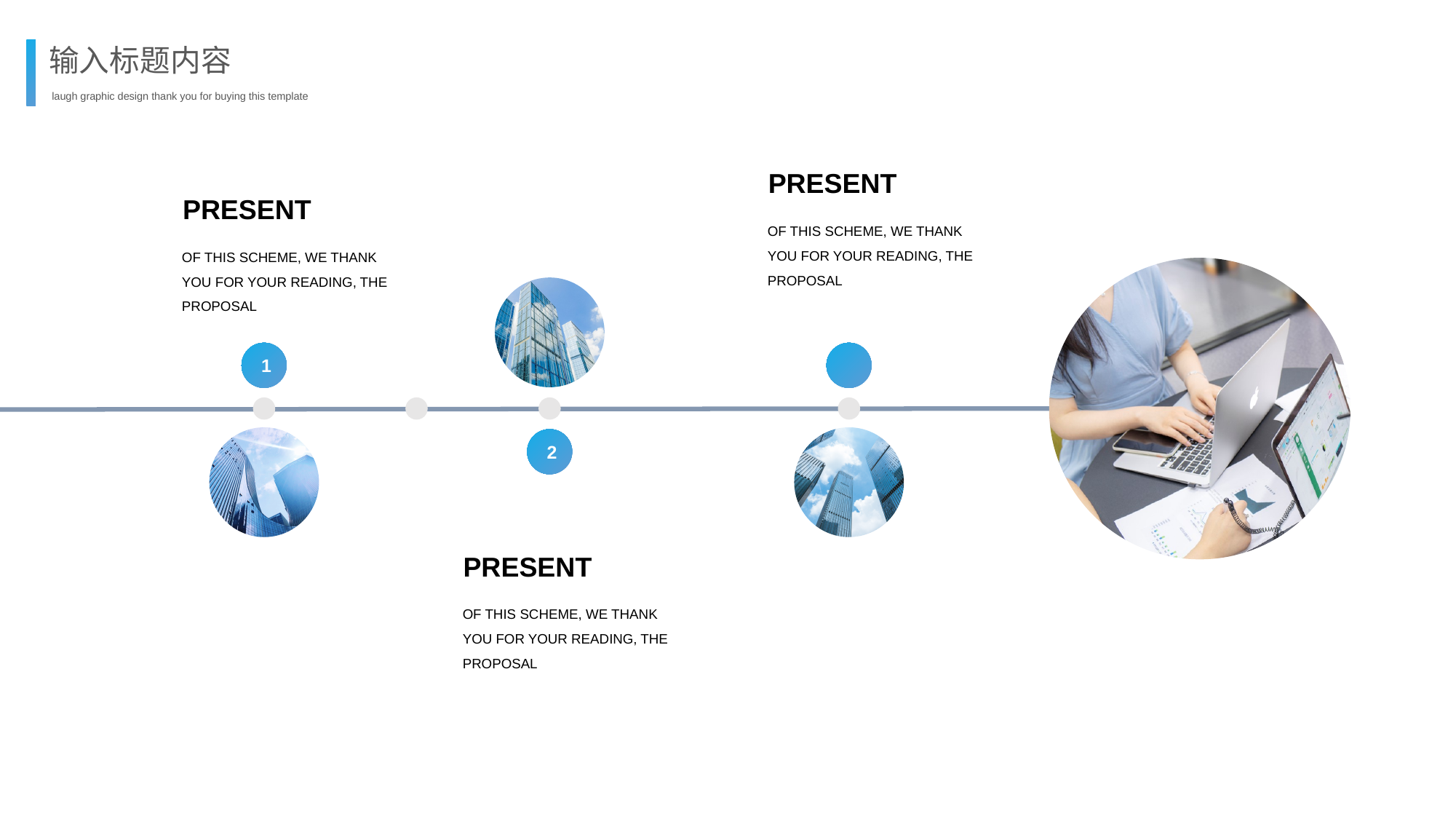

输入标题内容

laugh graphic design thank you for buying this template
PRESENT
OF THIS SCHEME, WE THANK YOU FOR YOUR READING, THE PROPOSAL
PRESENT
OF THIS SCHEME, WE THANK YOU FOR YOUR READING, THE PROPOSAL

1

2
PRESENT
OF THIS SCHEME, WE THANK YOU FOR YOUR READING, THE PROPOSAL